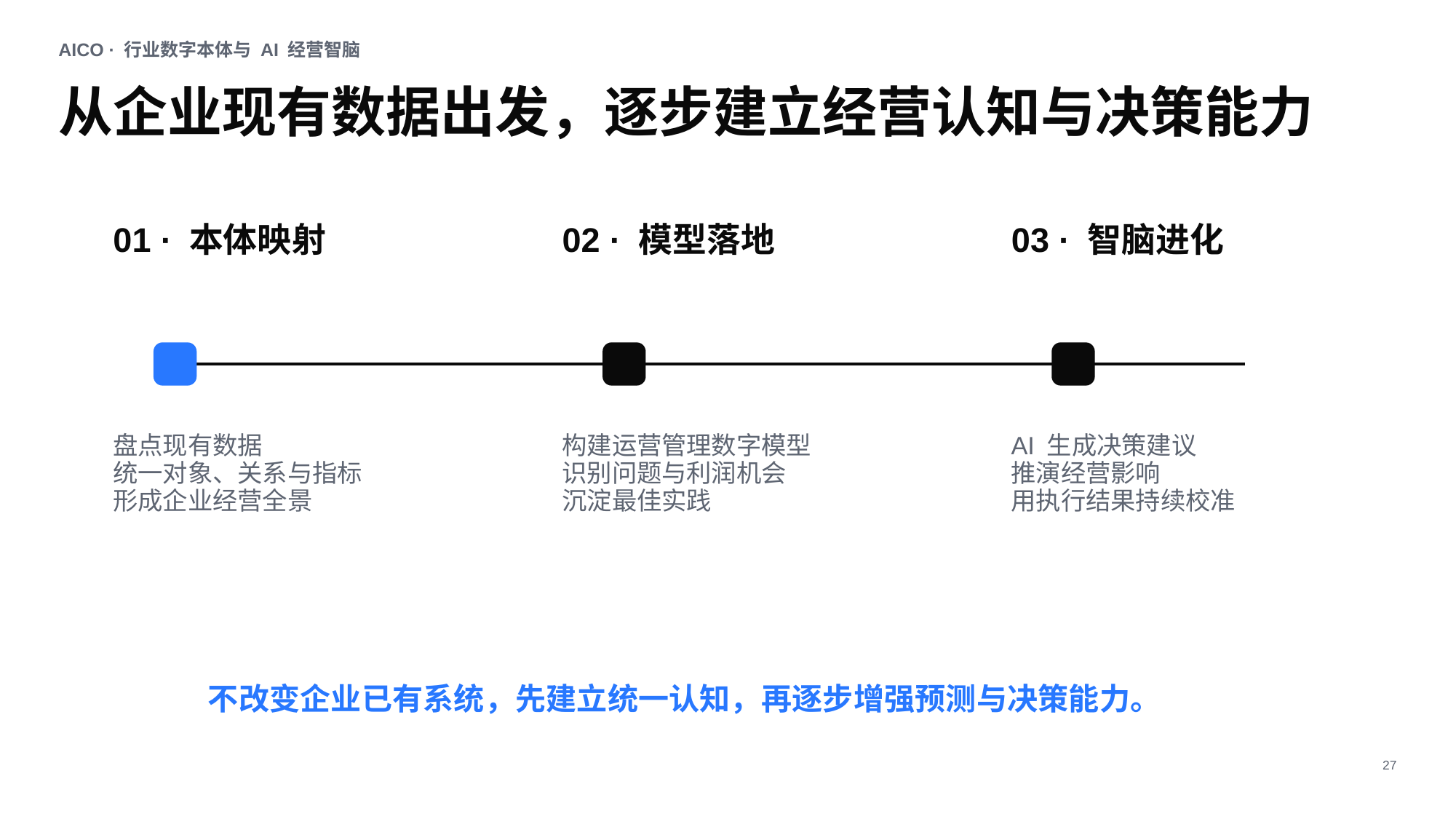

AICO · 行业数字本体与 AI 经营智脑
从企业现有数据出发，逐步建立经营认知与决策能力
01 · 本体映射
02 · 模型落地
03 · 智脑进化

盘点现有数据
统一对象、关系与指标
形成企业经营全景
构建运营管理数字模型
识别问题与利润机会
沉淀最佳实践
AI 生成决策建议
推演经营影响
用执行结果持续校准
不改变企业已有系统，先建立统一认知，再逐步增强预测与决策能力。
27